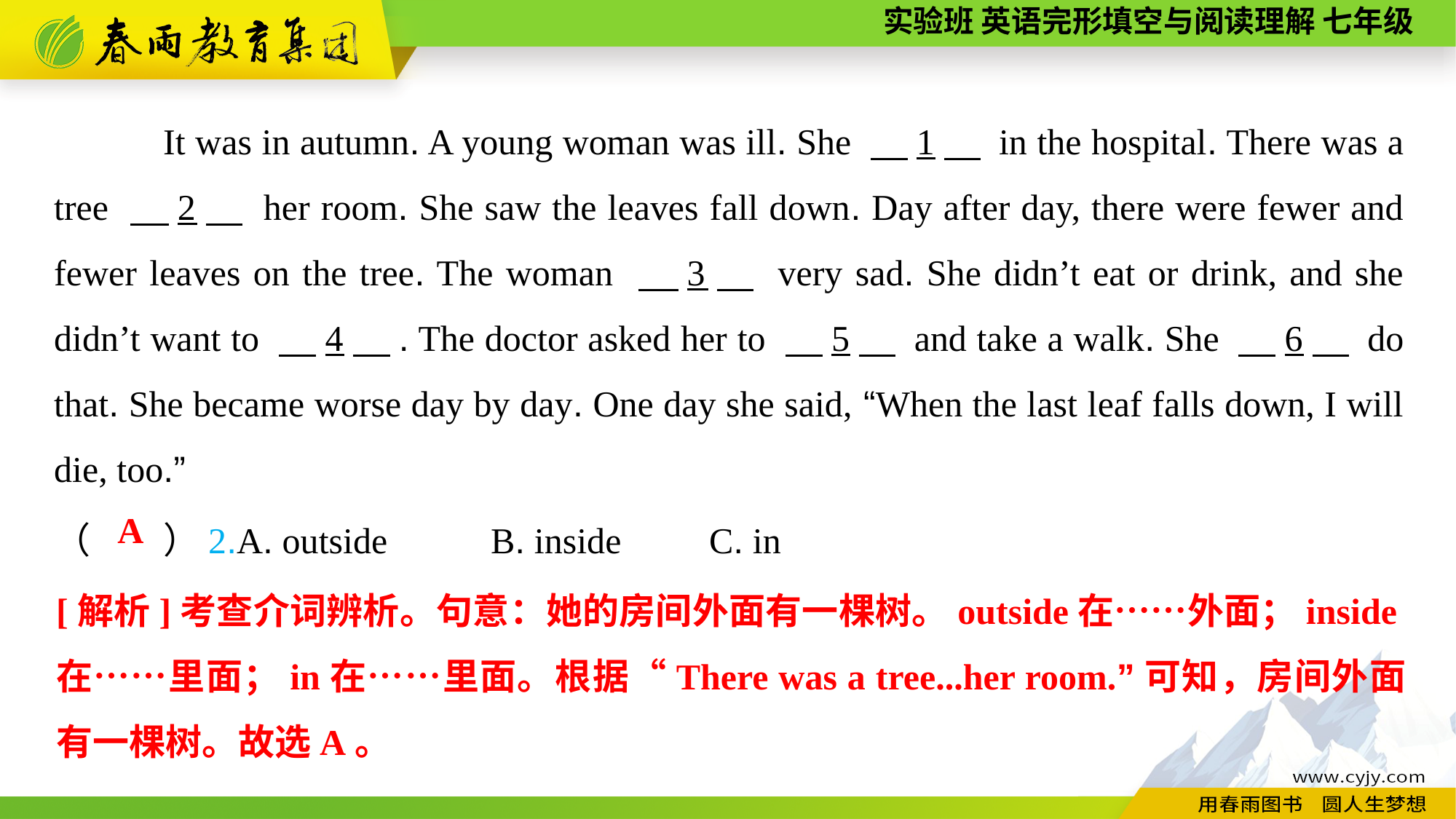

It was in autumn. A young woman was ill. She 　1　 in the hospital. There was a tree 　2　 her room. She saw the leaves fall down. Day after day, there were fewer and fewer leaves on the tree. The woman 　3　 very sad. She didn’t eat or drink, and she didn’t want to 　4　. The doctor asked her to 　5　 and take a walk. She 　6　 do that. She became worse day by day. One day she said, “When the last leaf falls down, I will die, too.”
（　　）2.A. outside	B. inside	C. in
A
[解析]考查介词辨析。句意：她的房间外面有一棵树。outside在……外面；inside在……里面；in在……里面。根据“There was a tree...her room.”可知，房间外面有一棵树。故选A。